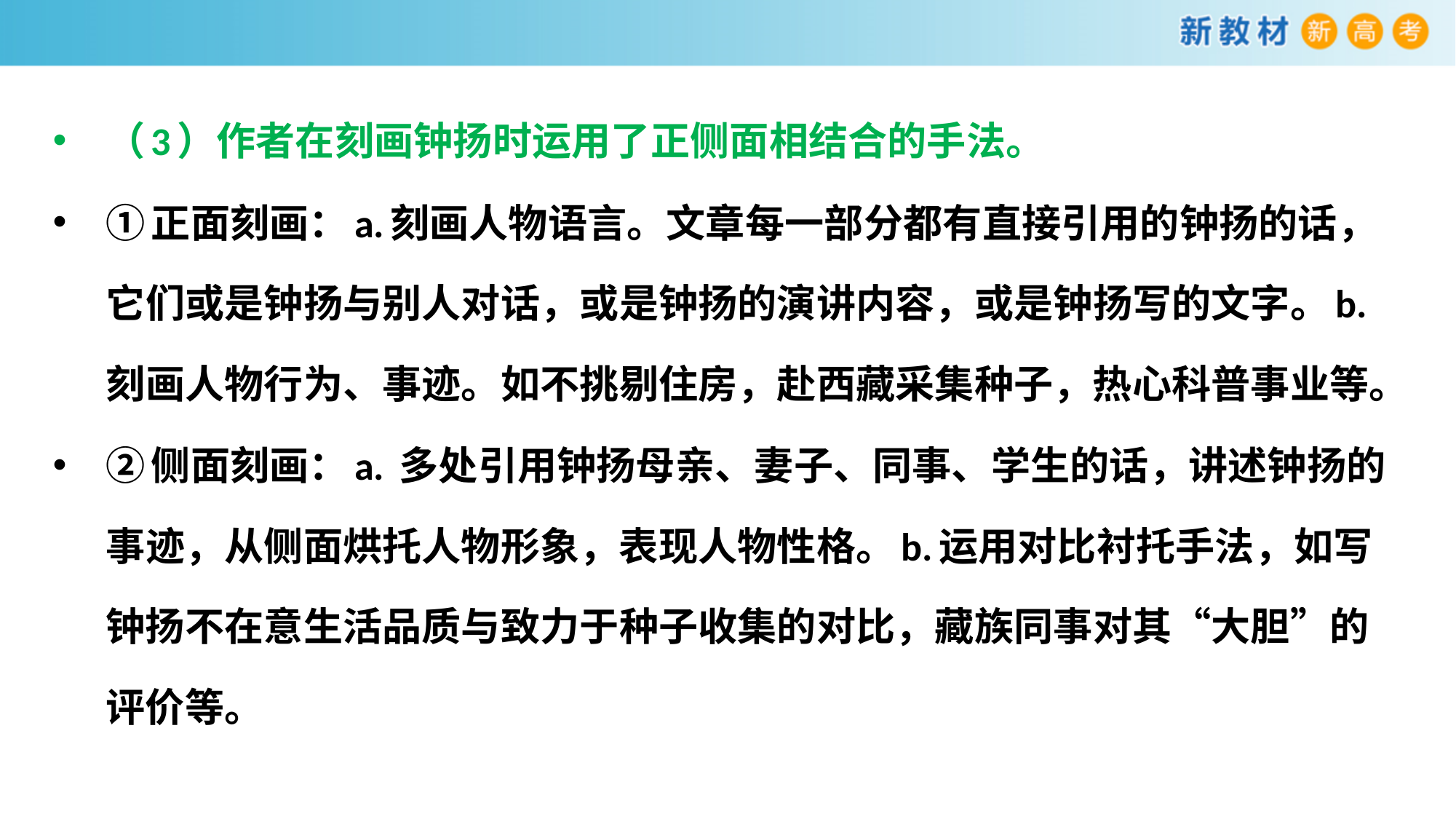

（3）作者在刻画钟扬时运用了正侧面相结合的手法。
①正面刻画：a.刻画人物语言。文章每一部分都有直接引用的钟扬的话，它们或是钟扬与别人对话，或是钟扬的演讲内容，或是钟扬写的文字。b.刻画人物行为、事迹。如不挑剔住房，赴西藏采集种子，热心科普事业等。
②侧面刻画：a. 多处引用钟扬母亲、妻子、同事、学生的话，讲述钟扬的事迹，从侧面烘托人物形象，表现人物性格。b.运用对比衬托手法，如写钟扬不在意生活品质与致力于种子收集的对比，藏族同事对其“大胆”的评价等。